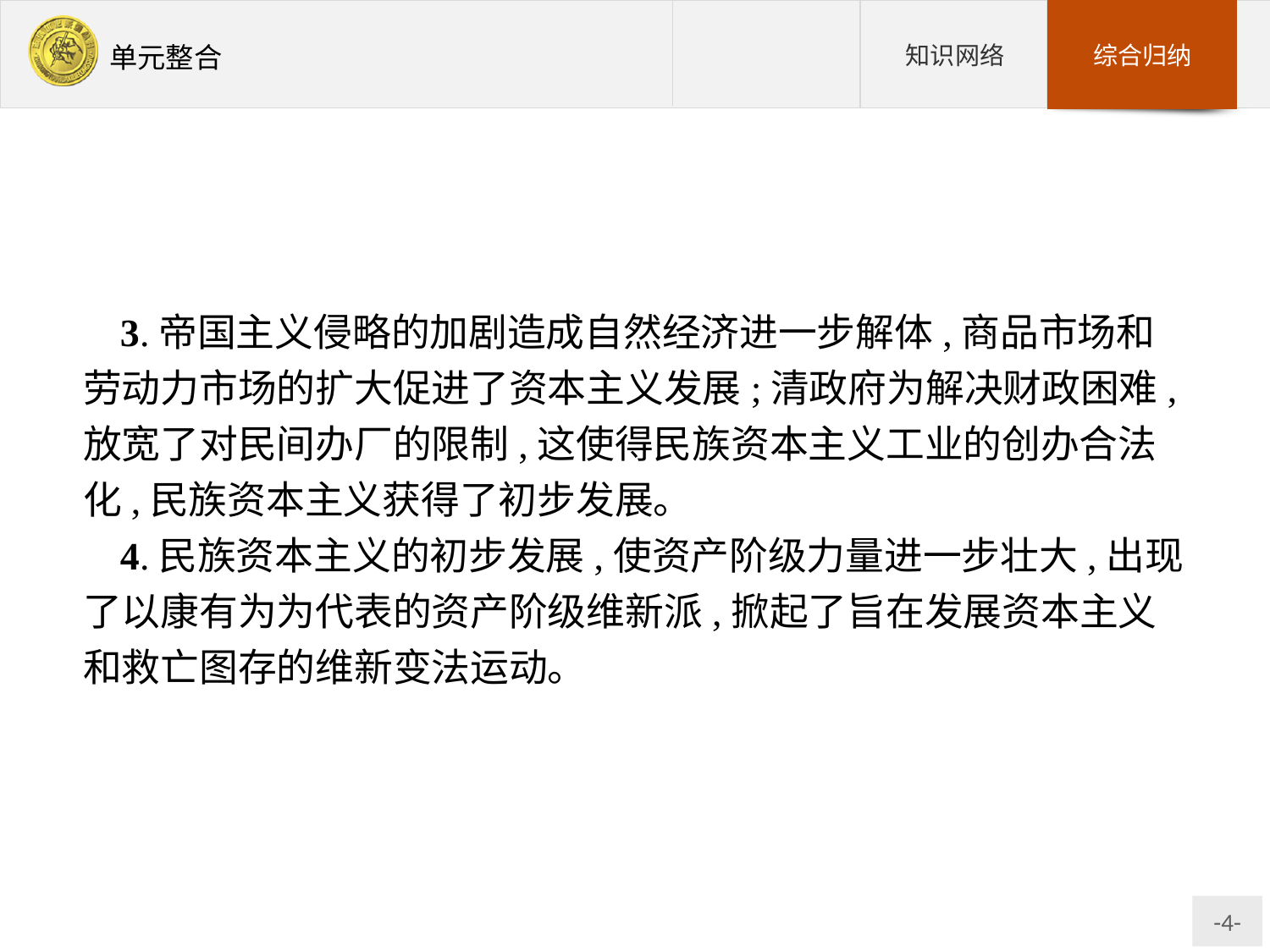

3.帝国主义侵略的加剧造成自然经济进一步解体,商品市场和劳动力市场的扩大促进了资本主义发展;清政府为解决财政困难,放宽了对民间办厂的限制,这使得民族资本主义工业的创办合法化,民族资本主义获得了初步发展。
4.民族资本主义的初步发展,使资产阶级力量进一步壮大,出现了以康有为为代表的资产阶级维新派,掀起了旨在发展资本主义和救亡图存的维新变法运动。